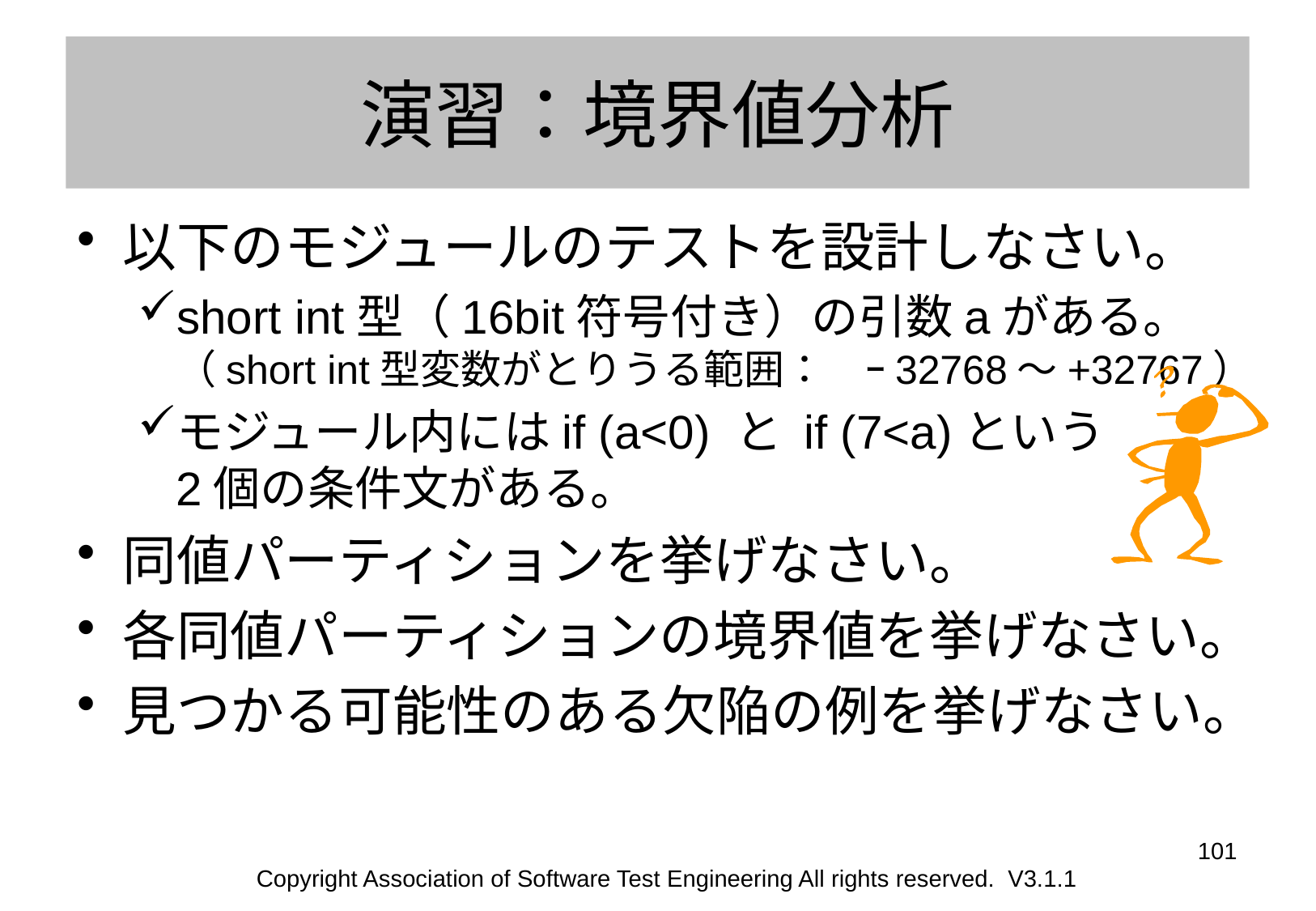

# 演習：境界値分析
以下のモジュールのテストを設計しなさい。
short int型（16bit符号付き）の引数aがある。
（short int型変数がとりうる範囲：　ｰ32768～+32767）
モジュール内にはif (a<0) と if (7<a)という
2個の条件文がある。
同値パーティションを挙げなさい。
各同値パーティションの境界値を挙げなさい。
見つかる可能性のある欠陥の例を挙げなさい。

101
Copyright Association of Software Test Engineering All rights reserved.  V3.1.1